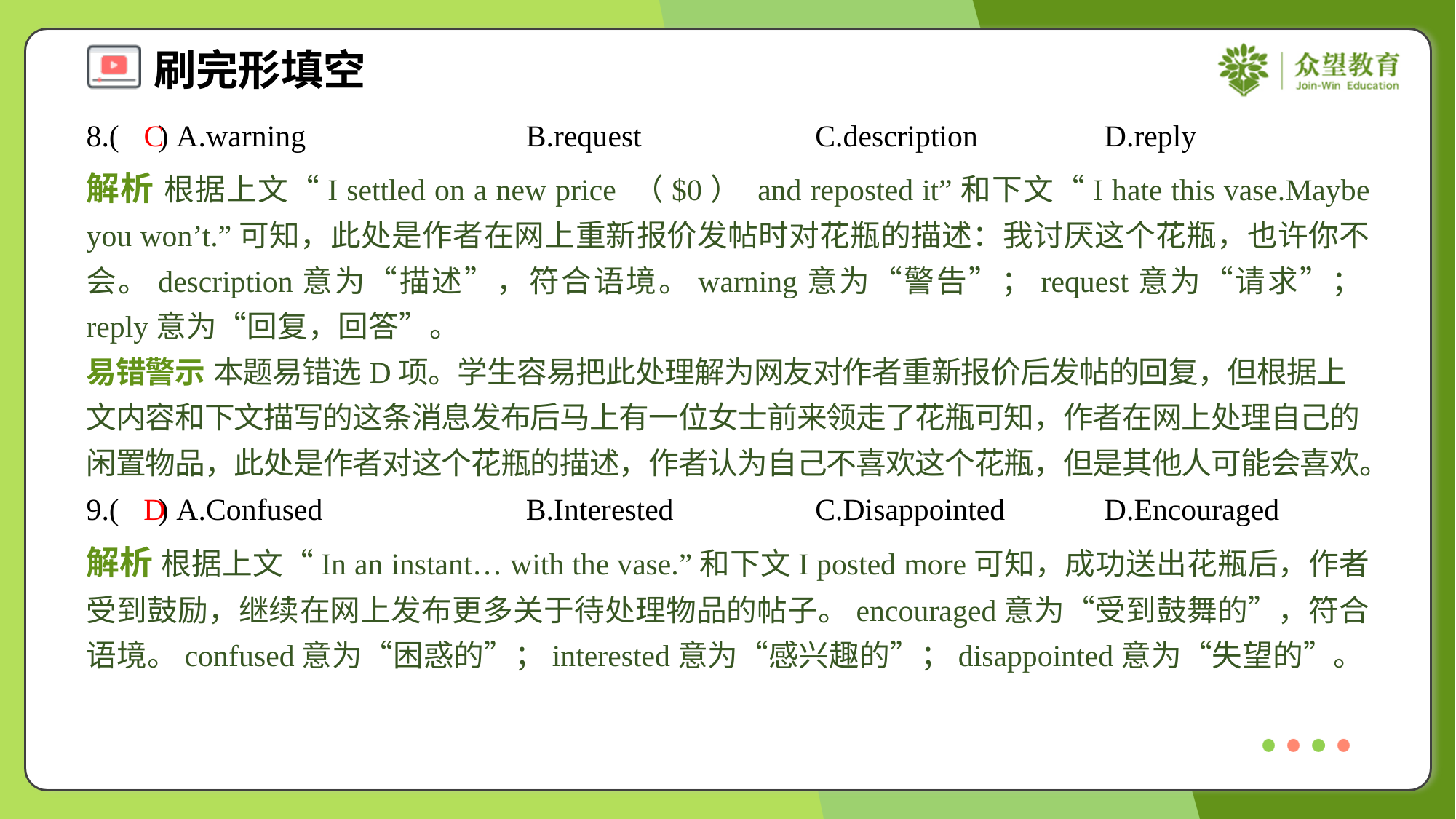

8.(     ) A.warning	B.request	C.description	D.reply
C
解析 根据上文“I settled on a new price （$0） and reposted it”和下文“I hate this vase.Maybe you won’t.”可知，此处是作者在网上重新报价发帖时对花瓶的描述：我讨厌这个花瓶，也许你不会。description意为“描述”，符合语境。warning意为“警告”；request意为“请求”；reply意为“回复，回答”。
易错警示 本题易错选D项。学生容易把此处理解为网友对作者重新报价后发帖的回复，但根据上文内容和下文描写的这条消息发布后马上有一位女士前来领走了花瓶可知，作者在网上处理自己的闲置物品，此处是作者对这个花瓶的描述，作者认为自己不喜欢这个花瓶，但是其他人可能会喜欢。
9.(     ) A.Confused	B.Interested	C.Disappointed	D.Encouraged
D
解析 根据上文“In an instant… with the vase.”和下文I posted more可知，成功送出花瓶后，作者受到鼓励，继续在网上发布更多关于待处理物品的帖子。encouraged意为“受到鼓舞的”，符合语境。confused意为“困惑的”；interested意为“感兴趣的”；disappointed意为“失望的”。